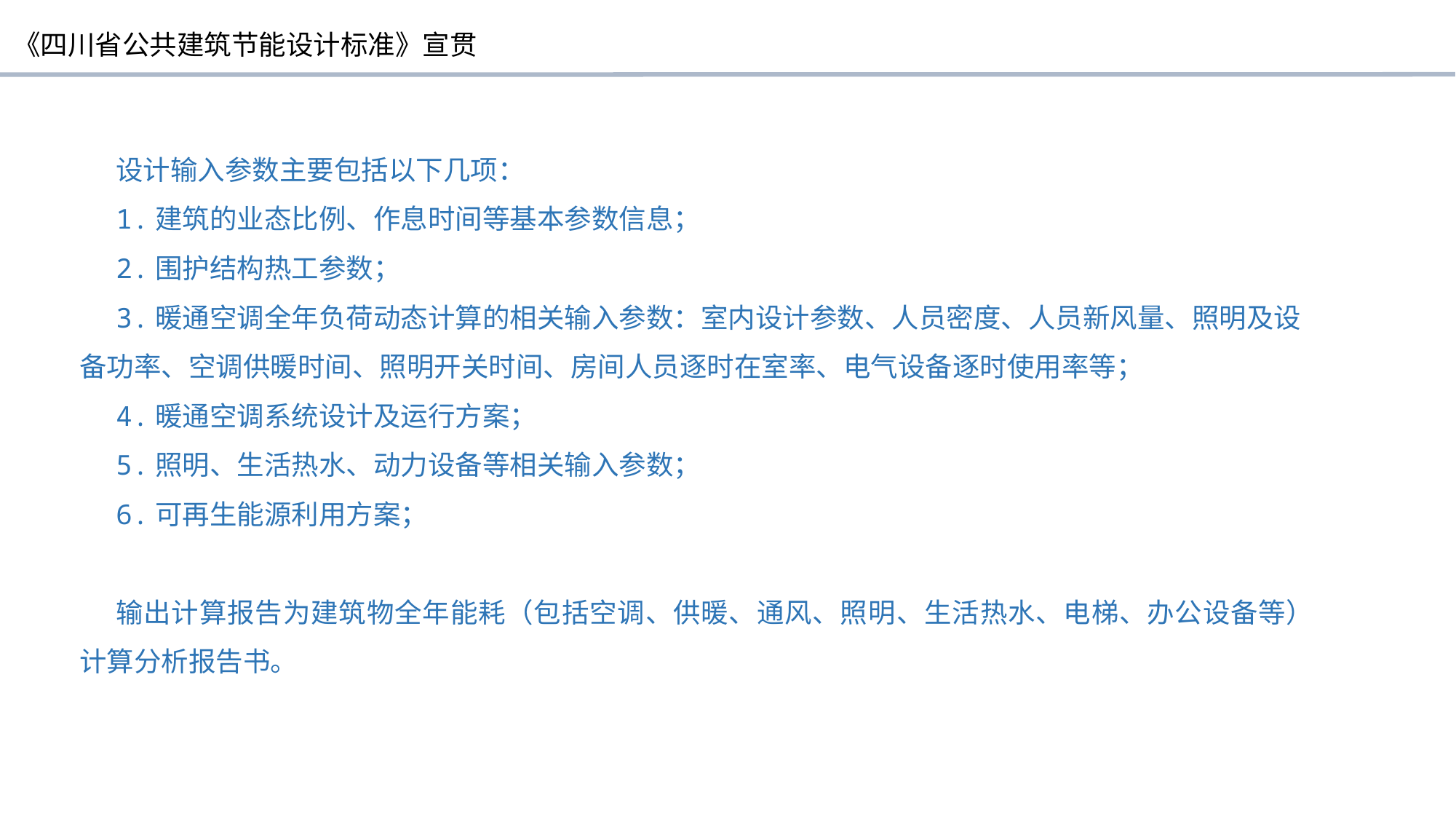

设计输入参数主要包括以下几项：
1.建筑的业态比例、作息时间等基本参数信息；
2.围护结构热工参数；
3.暖通空调全年负荷动态计算的相关输入参数：室内设计参数、人员密度、人员新风量、照明及设备功率、空调供暖时间、照明开关时间、房间人员逐时在室率、电气设备逐时使用率等；
4.暖通空调系统设计及运行方案；
5.照明、生活热水、动力设备等相关输入参数；
6.可再生能源利用方案；

输出计算报告为建筑物全年能耗（包括空调、供暖、通风、照明、生活热水、电梯、办公设备等）计算分析报告书。